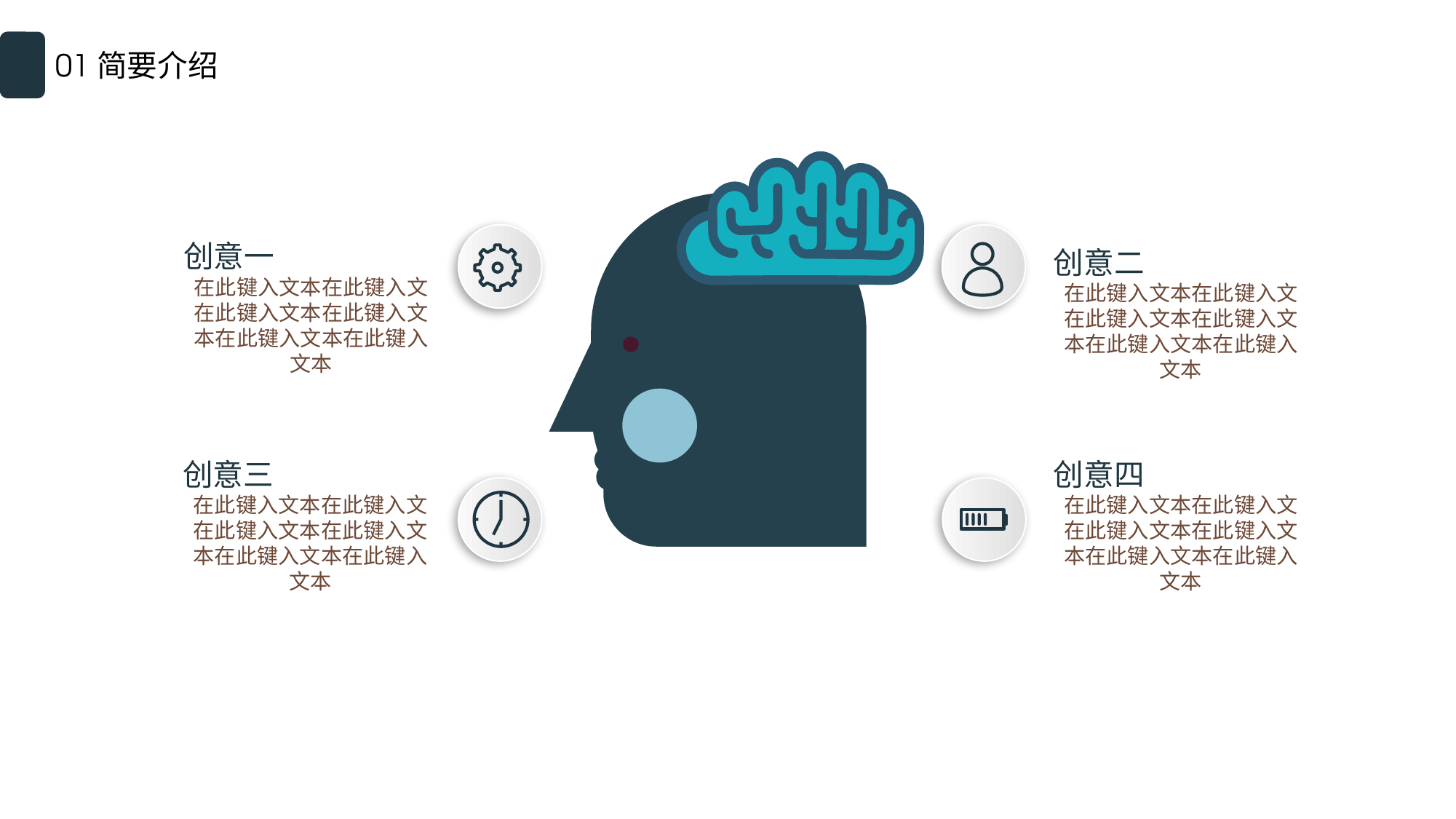

01简要介绍

创意一
在此键入文本在此键入文在此键入文本在此键入文本在此键入文本在此键入文本

创意二
在此键入文本在此键入文在此键入文本在此键入文本在此键入文本在此键入文本

创意三
在此键入文本在此键入文在此键入文本在此键入文本在此键入文本在此键入文本

创意四
在此键入文本在此键入文在此键入文本在此键入文本在此键入文本在此键入文本